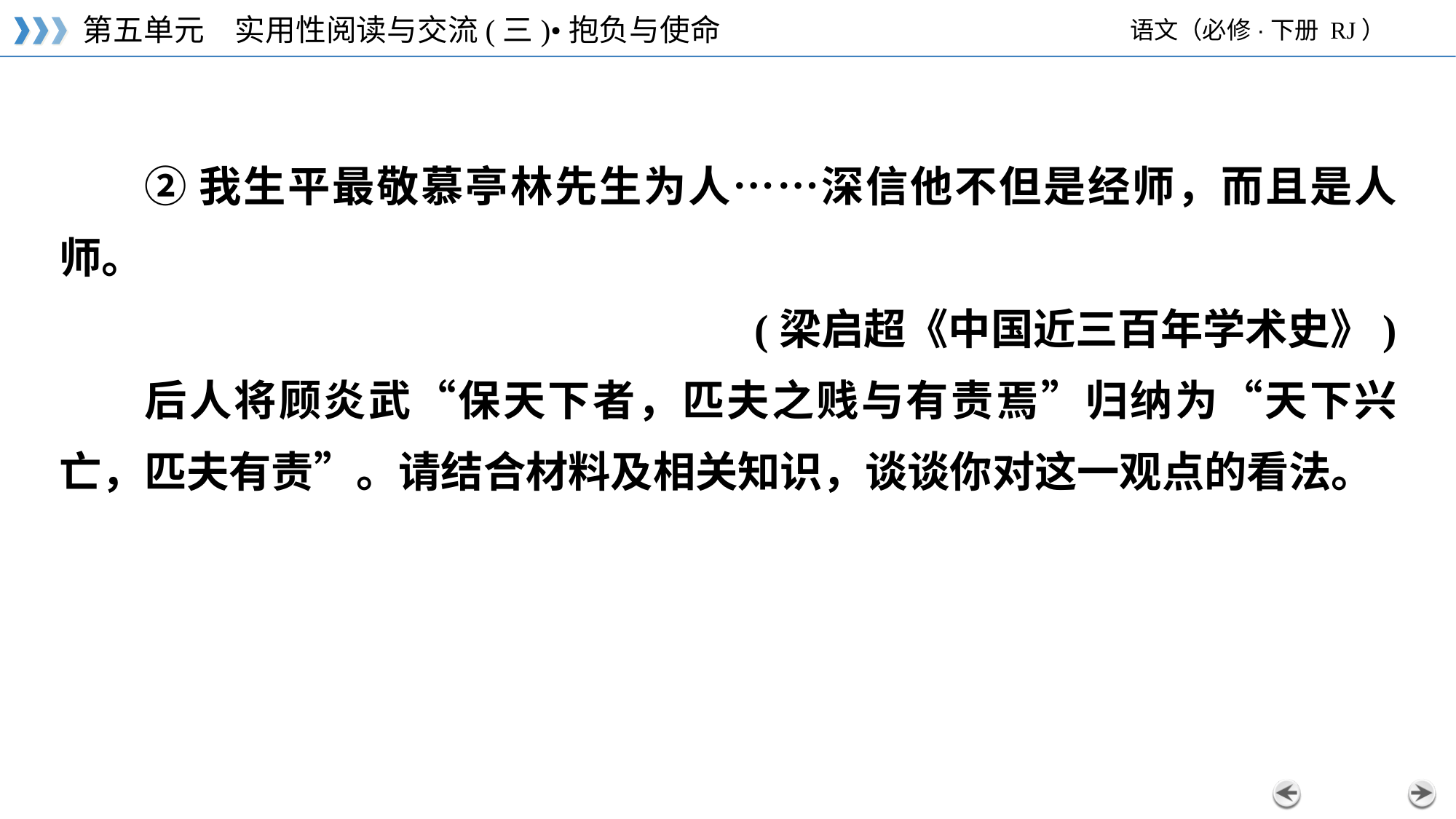

②我生平最敬慕亭林先生为人……深信他不但是经师，而且是人师。
(梁启超《中国近三百年学术史》)
后人将顾炎武“保天下者，匹夫之贱与有责焉”归纳为“天下兴亡，匹夫有责”。请结合材料及相关知识，谈谈你对这一观点的看法。